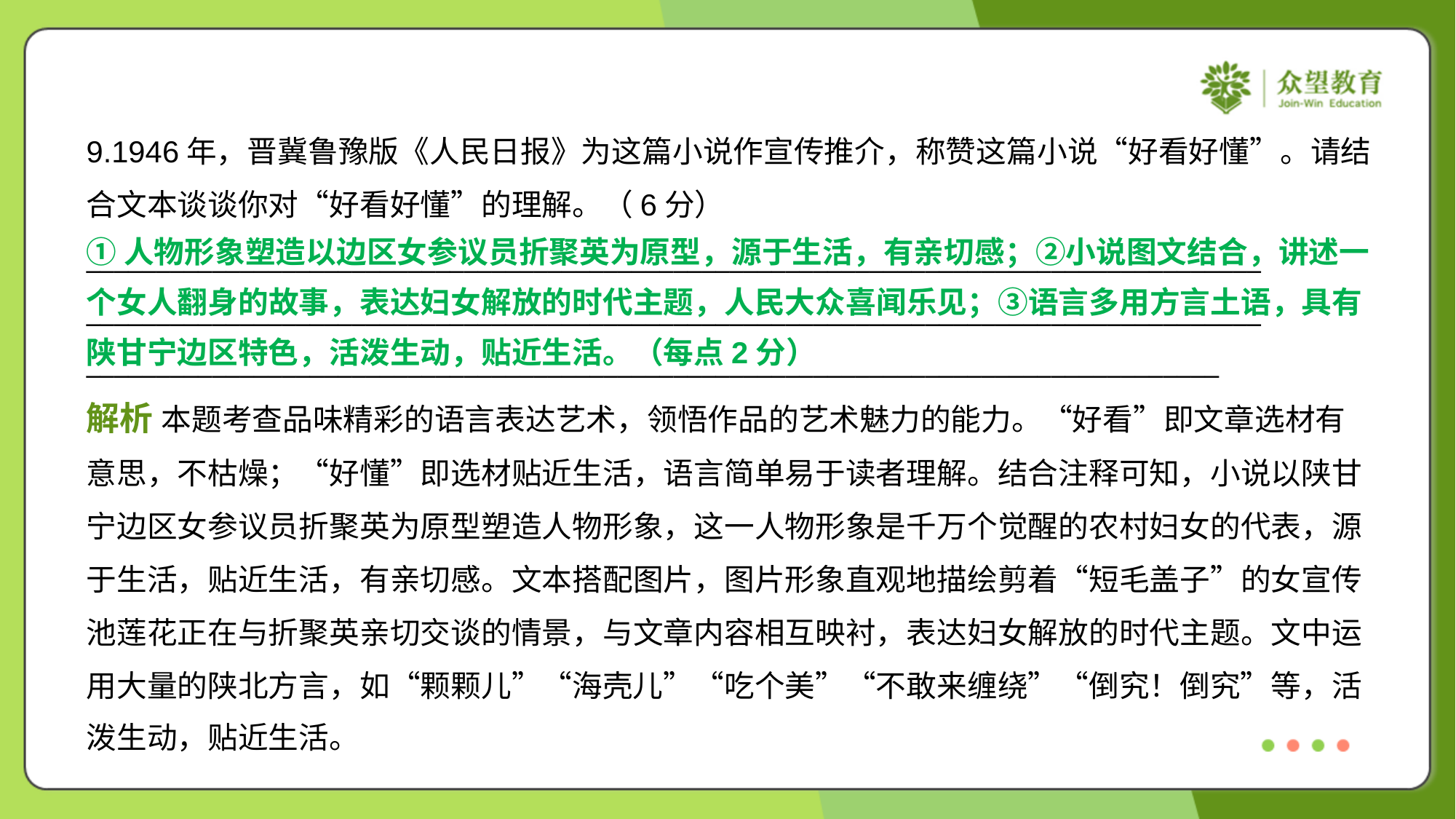

9.1946年，晋冀鲁豫版《人民日报》为这篇小说作宣传推介，称赞这篇小说“好看好懂”。请结
合文本谈谈你对“好看好懂”的理解。（6分）
____________________________________________________________________________________
____________________________________________________________________________________
_________________________________________________________________________________
①人物形象塑造以边区女参议员折聚英为原型，源于生活，有亲切感；②小说图文结合，讲述一
个女人翻身的故事，表达妇女解放的时代主题，人民大众喜闻乐见；③语言多用方言土语，具有
陕甘宁边区特色，活泼生动，贴近生活。（每点2分）
解析 本题考查品味精彩的语言表达艺术，领悟作品的艺术魅力的能力。“好看”即文章选材有
意思，不枯燥；“好懂”即选材贴近生活，语言简单易于读者理解。结合注释可知，小说以陕甘
宁边区女参议员折聚英为原型塑造人物形象，这一人物形象是千万个觉醒的农村妇女的代表，源
于生活，贴近生活，有亲切感。文本搭配图片，图片形象直观地描绘剪着“短毛盖子”的女宣传
池莲花正在与折聚英亲切交谈的情景，与文章内容相互映衬，表达妇女解放的时代主题。文中运
用大量的陕北方言，如“颗颗儿”“海壳儿”“吃个美”“不敢来缠绕”“倒究！倒究”等，活
泼生动，贴近生活。